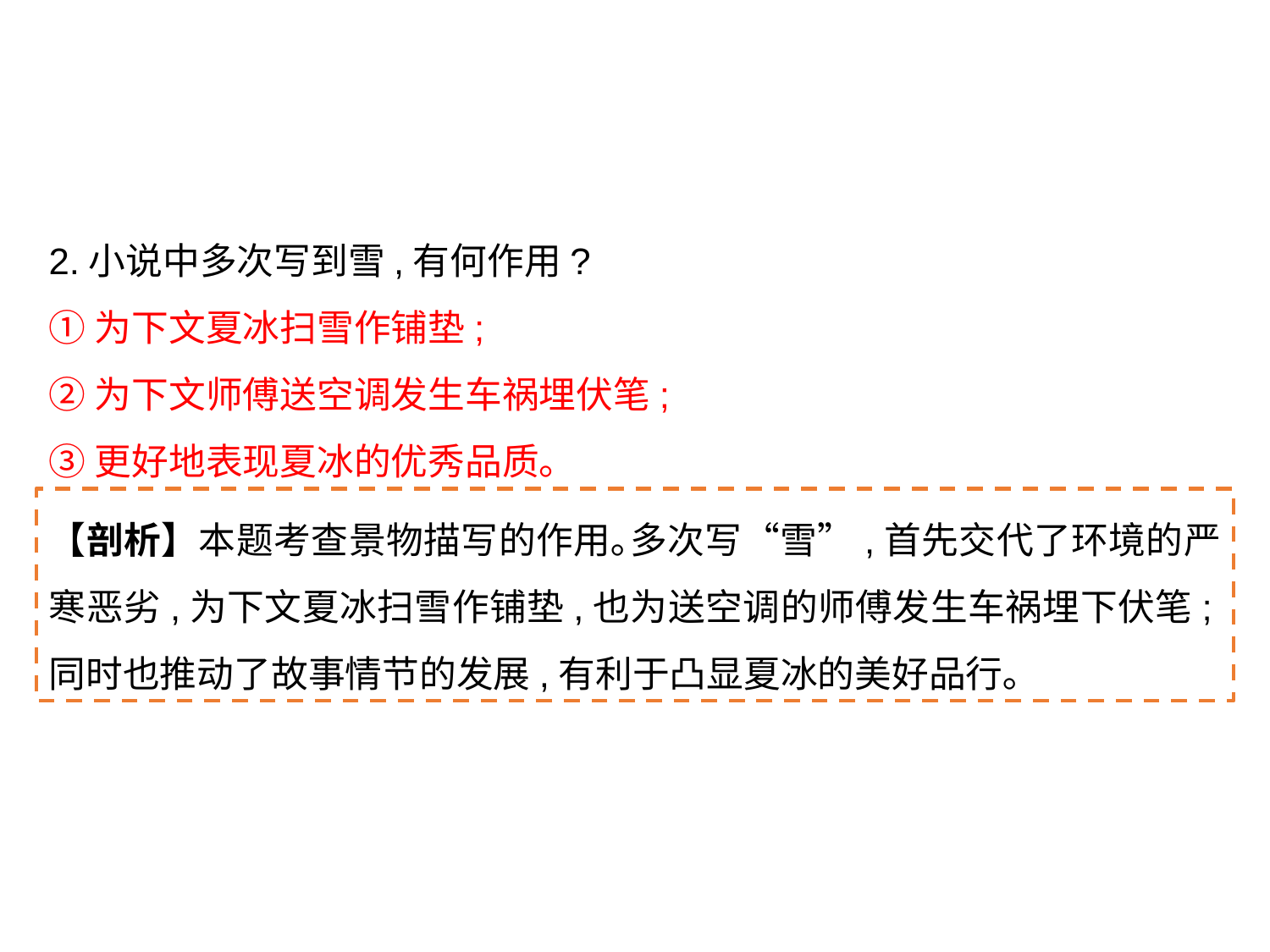

2.小说中多次写到雪,有何作用?
①为下文夏冰扫雪作铺垫;
②为下文师傅送空调发生车祸埋伏笔;
③更好地表现夏冰的优秀品质。
【剖析】本题考查景物描写的作用｡多次写“雪”,首先交代了环境的严寒恶劣,为下文夏冰扫雪作铺垫,也为送空调的师傅发生车祸埋下伏笔;同时也推动了故事情节的发展,有利于凸显夏冰的美好品行｡